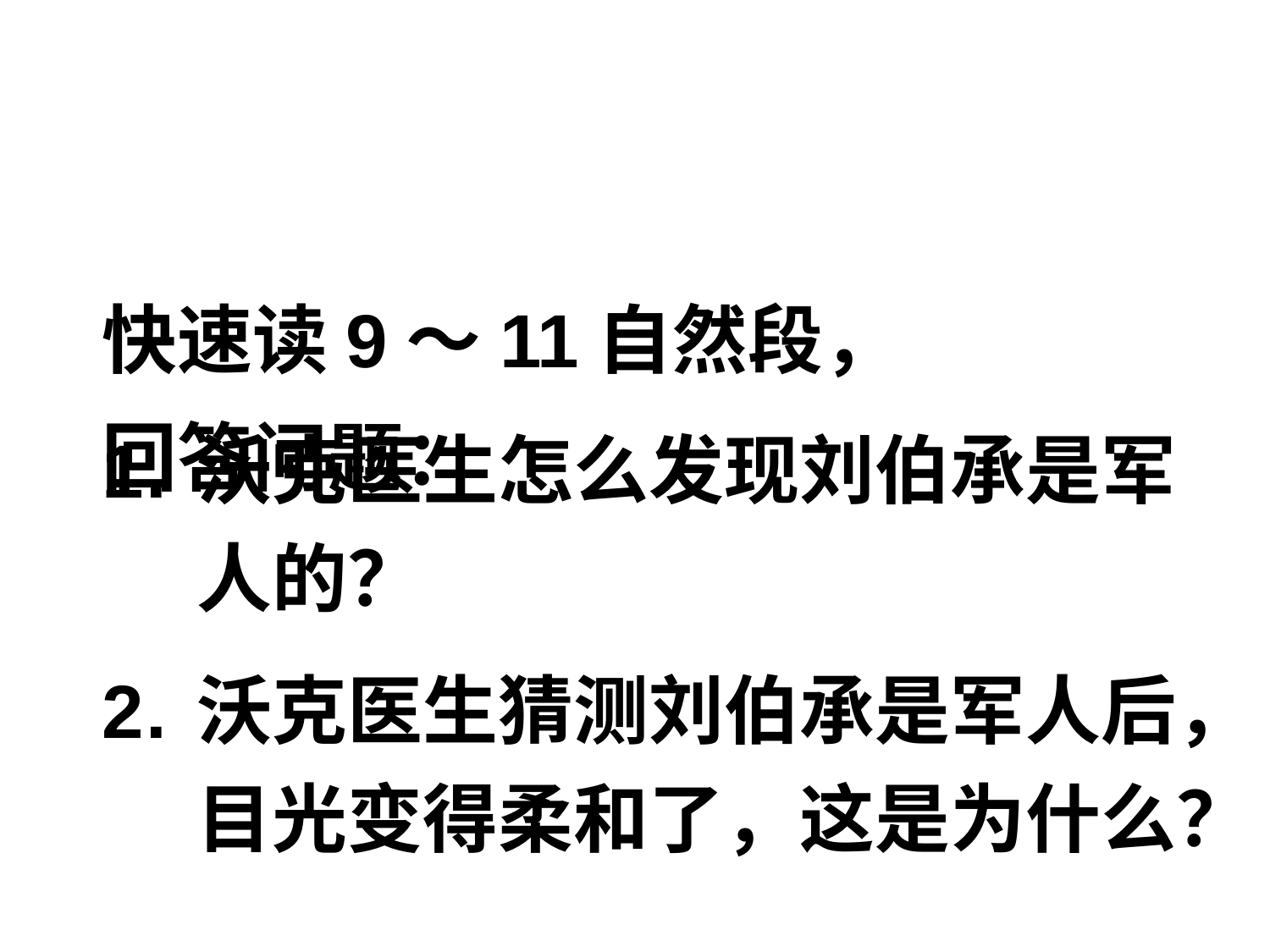

快速读9～11自然段，回答问题：
沃克医生怎么发现刘伯承是军人的？
沃克医生猜测刘伯承是军人后，目光变得柔和了，这是为什么？